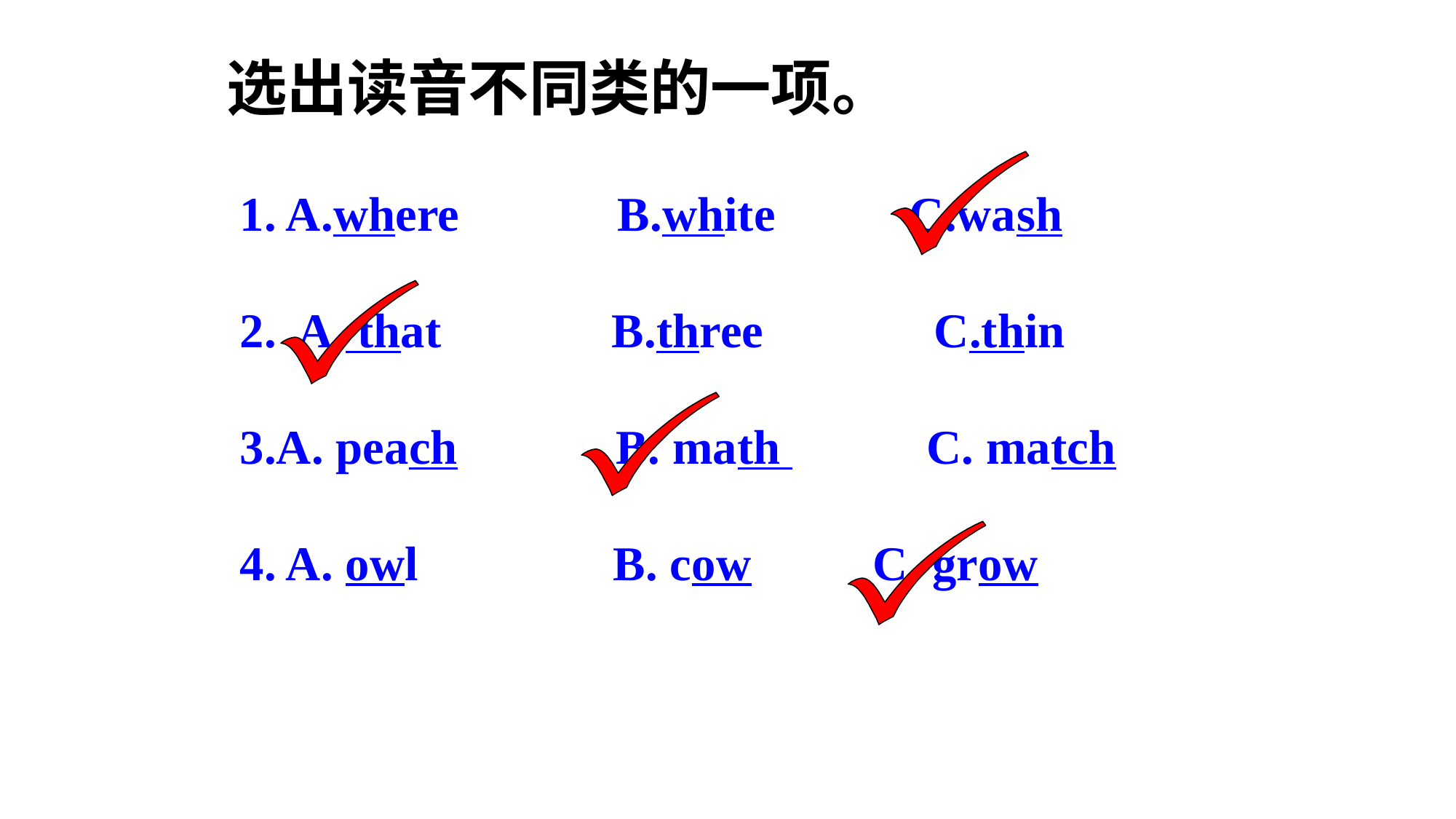

选出读音不同类的一项。

1. A.where             B.white           C.wash

2.  A. that              B.three              C.thin

3.A. peach             B. math            C. match

4. A. owl                B. cow          C. grow